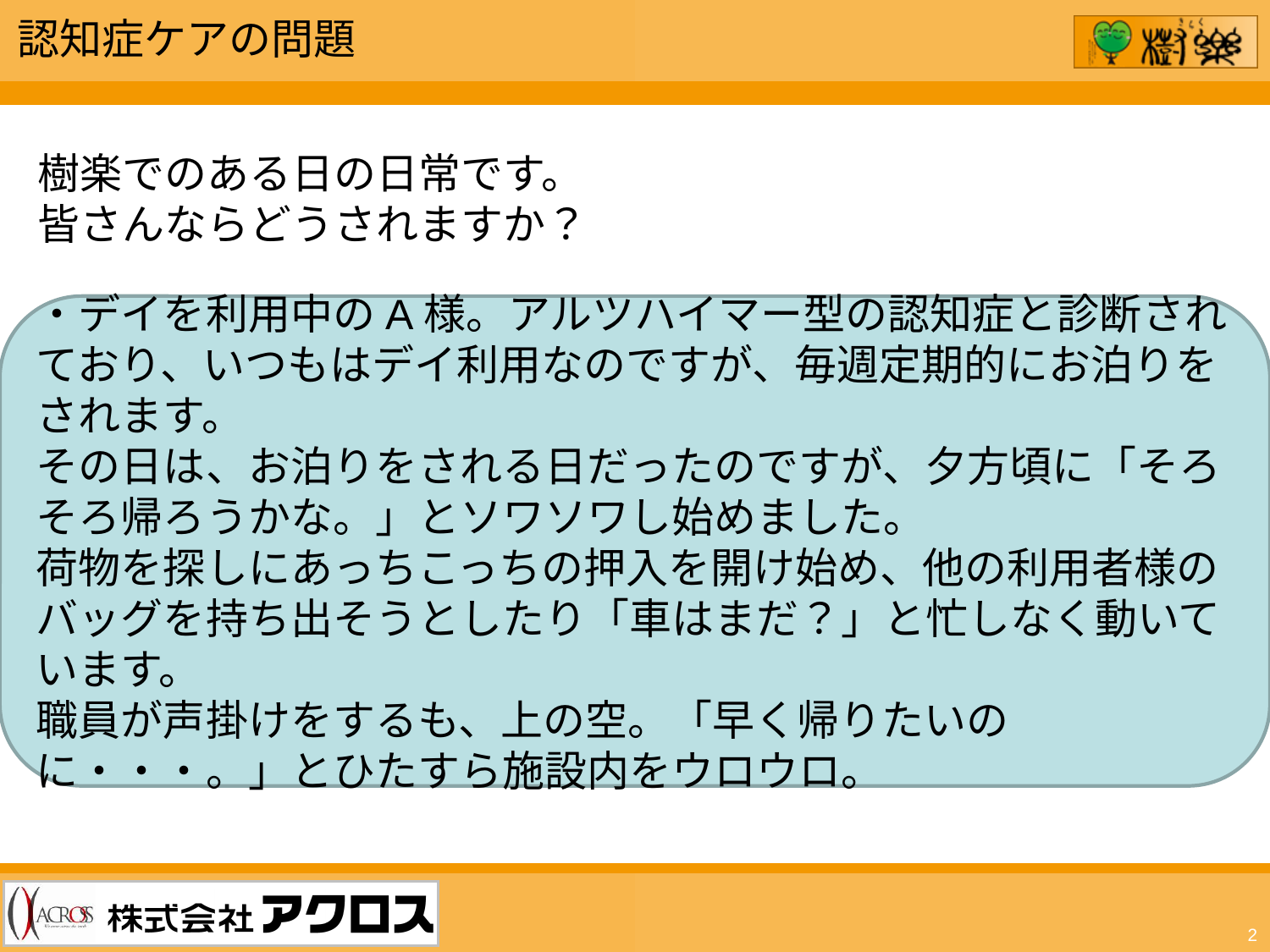

認知症ケアの問題
樹楽でのある日の日常です。
皆さんならどうされますか？
・デイを利用中のA様。アルツハイマー型の認知症と診断されており、いつもはデイ利用なのですが、毎週定期的にお泊りをされます。
その日は、お泊りをされる日だったのですが、夕方頃に「そろそろ帰ろうかな。」とソワソワし始めました。
荷物を探しにあっちこっちの押入を開け始め、他の利用者様のバッグを持ち出そうとしたり「車はまだ？」と忙しなく動いています。
職員が声掛けをするも、上の空。「早く帰りたいのに・・・。」とひたすら施設内をウロウロ。

2